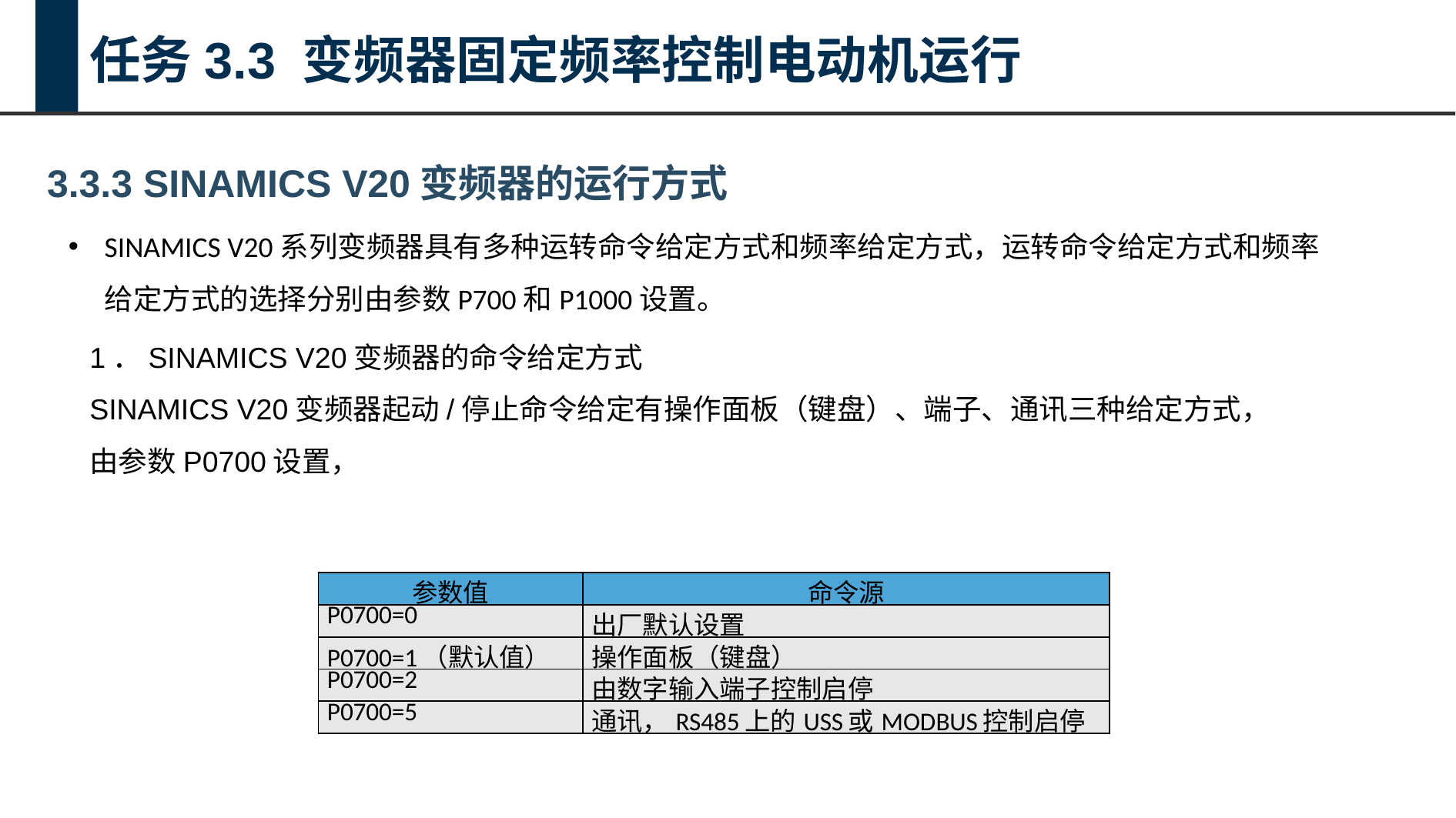

任务3.3 变频器固定频率控制电动机运行
3.3.3 SINAMICS V20变频器的运行方式
SINAMICS V20系列变频器具有多种运转命令给定方式和频率给定方式，运转命令给定方式和频率给定方式的选择分别由参数P700和P1000设置。
1．SINAMICS V20变频器的命令给定方式
SINAMICS V20变频器起动/停止命令给定有操作面板（键盘）、端子、通讯三种给定方式，由参数P0700设置，
| 参数值 | 命令源 |
| --- | --- |
| P0700=0 | 出厂默认设置 |
| P0700=1（默认值） | 操作面板（键盘） |
| P0700=2 | 由数字输入端子控制启停 |
| P0700=5 | 通讯，RS485上的USS或MODBUS控制启停 |